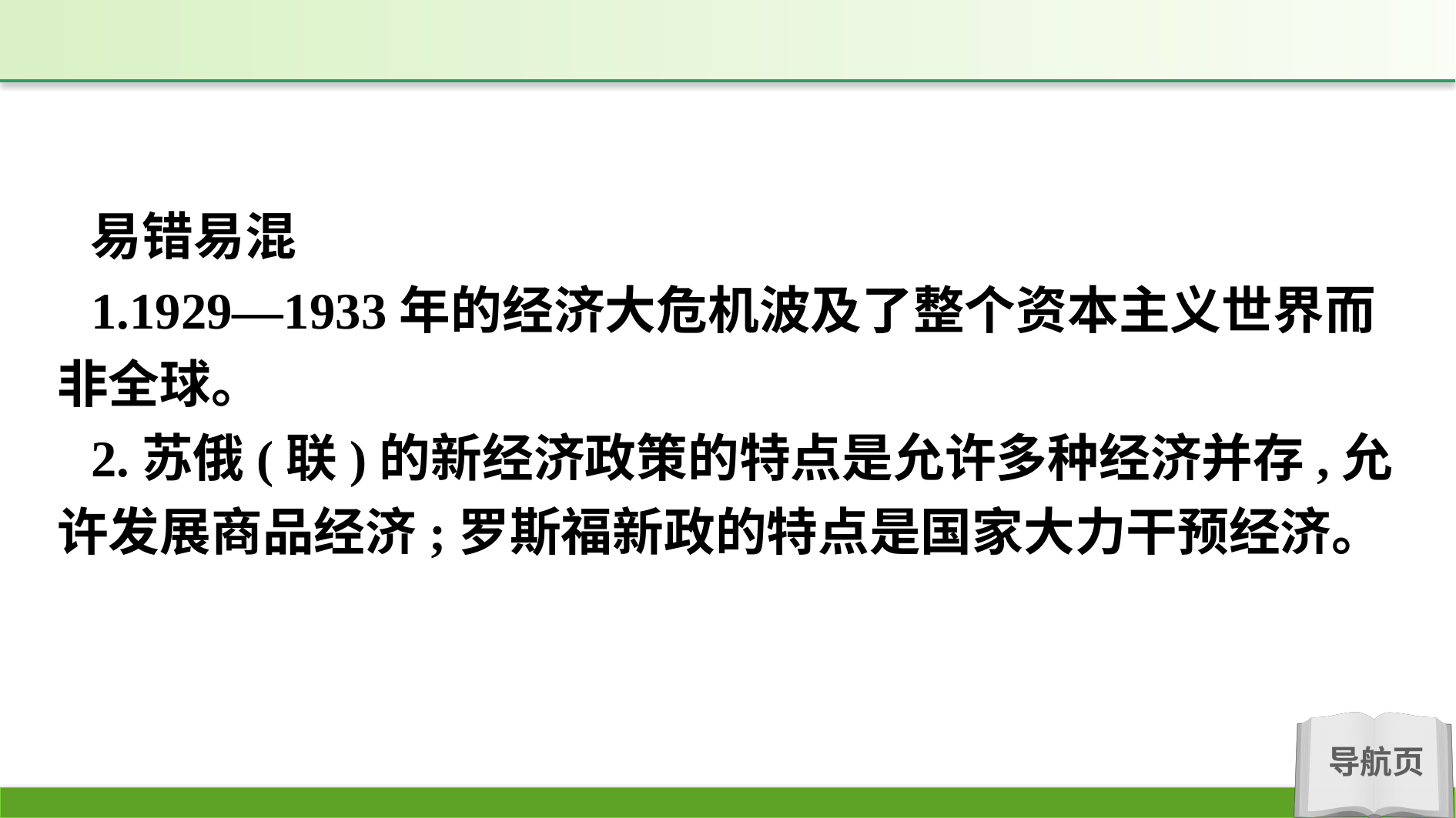

易错易混
1.1929—1933年的经济大危机波及了整个资本主义世界而非全球。
2.苏俄(联)的新经济政策的特点是允许多种经济并存,允许发展商品经济;罗斯福新政的特点是国家大力干预经济。